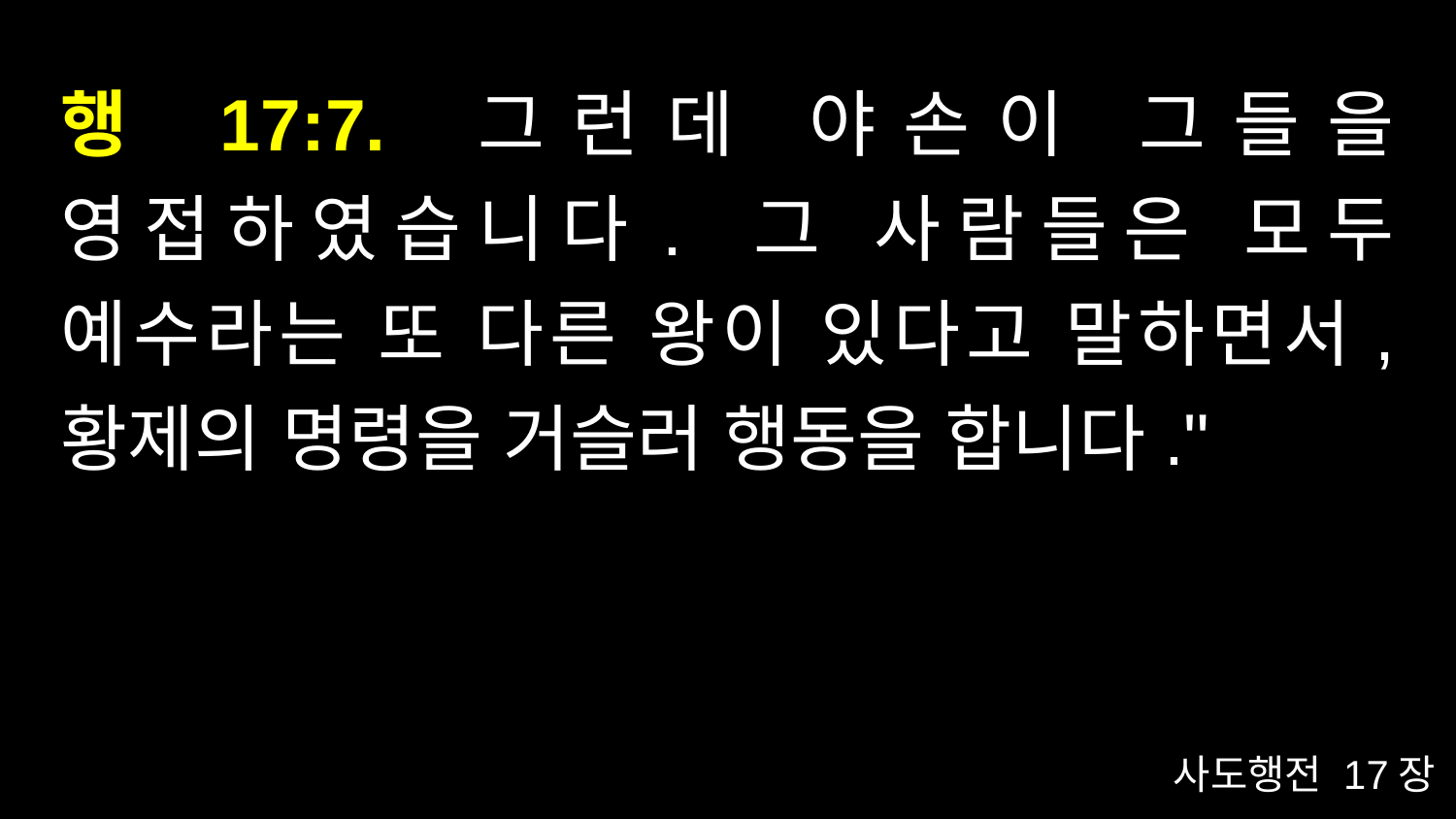

# 행 17:7. 그런데 야손이 그들을 영접하였습니다. 그 사람들은 모두 예수라는 또 다른 왕이 있다고 말하면서, 황제의 명령을 거슬러 행동을 합니다."
사도행전 17장